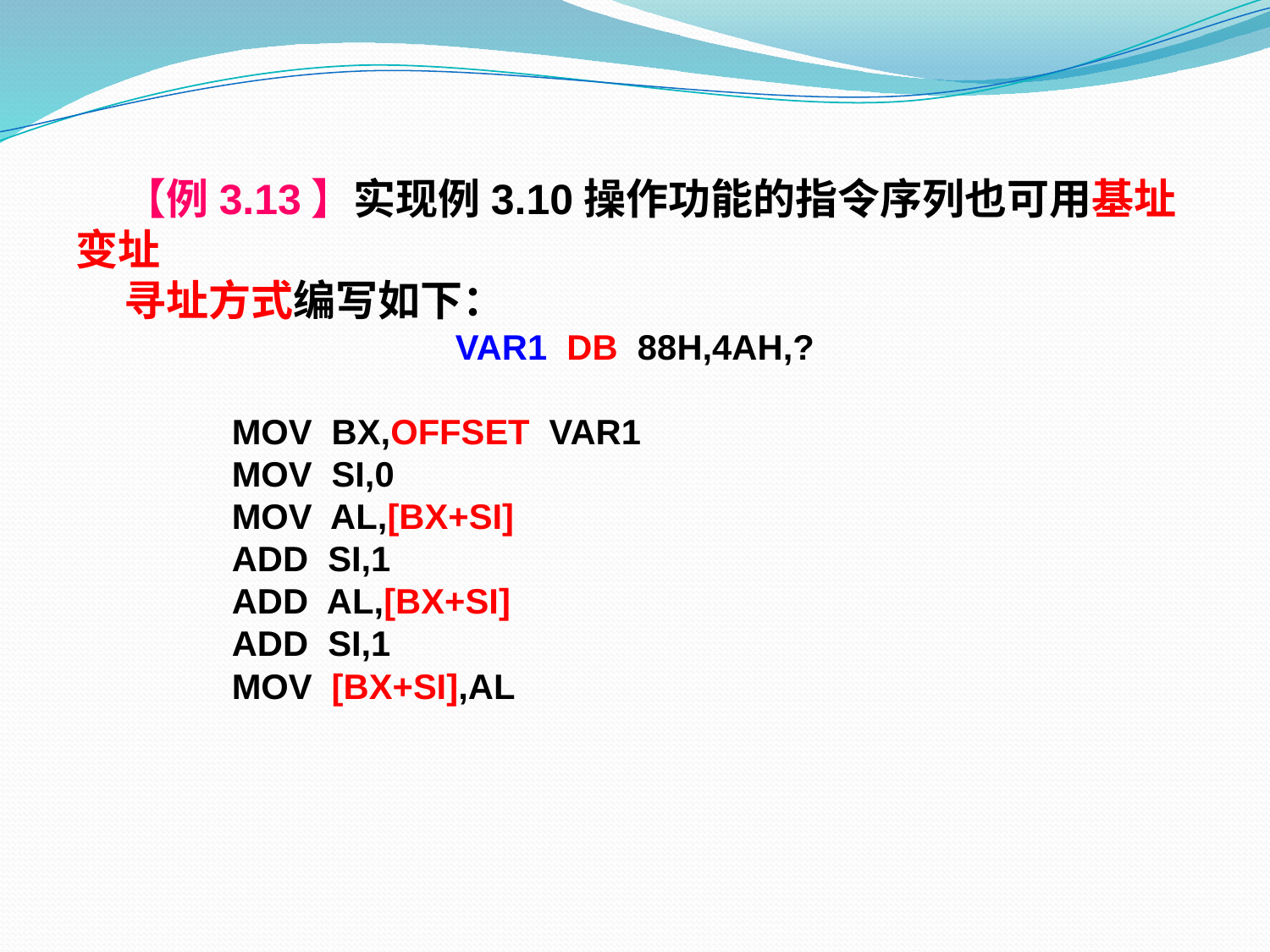

【例3.13】实现例3.10操作功能的指令序列也可用基址变址
    寻址方式编写如下：
VAR1  DB  88H,4AH,?

                MOV  BX,OFFSET  VAR1
                MOV  SI,0
                MOV  AL,[BX+SI]
                ADD  SI,1
                ADD  AL,[BX+SI]
                ADD  SI,1
                MOV  [BX+SI],AL